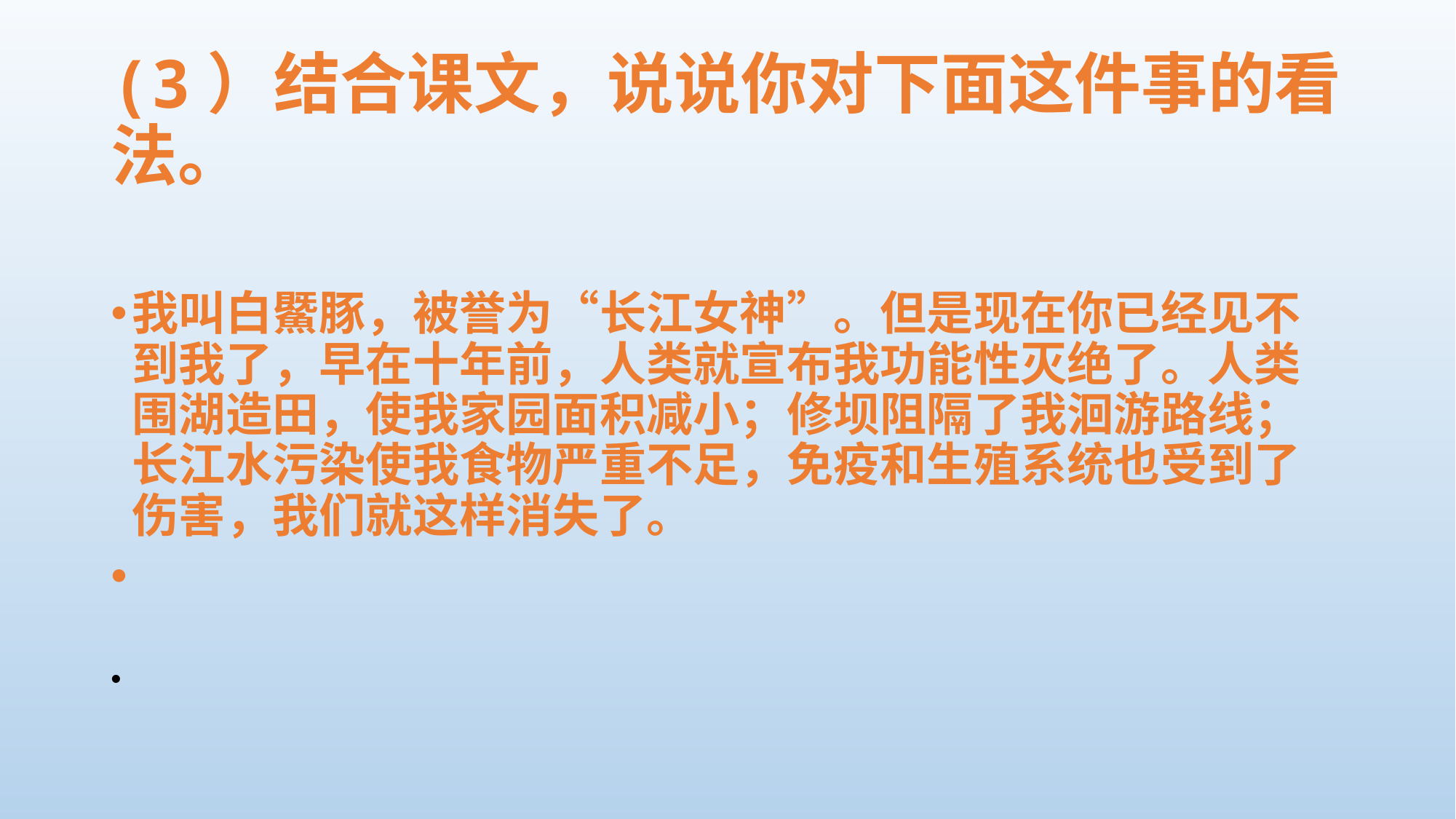

# (3）结合课文，说说你对下面这件事的看法。

我叫白鱀豚，被誉为“长江女神”。但是现在你已经见不到我了，早在十年前，人类就宣布我功能性灭绝了。人类围湖造田，使我家园面积减小；修坝阻隔了我洄游路线；长江水污染使我食物严重不足，免疫和生殖系统也受到了伤害，我们就这样消失了。